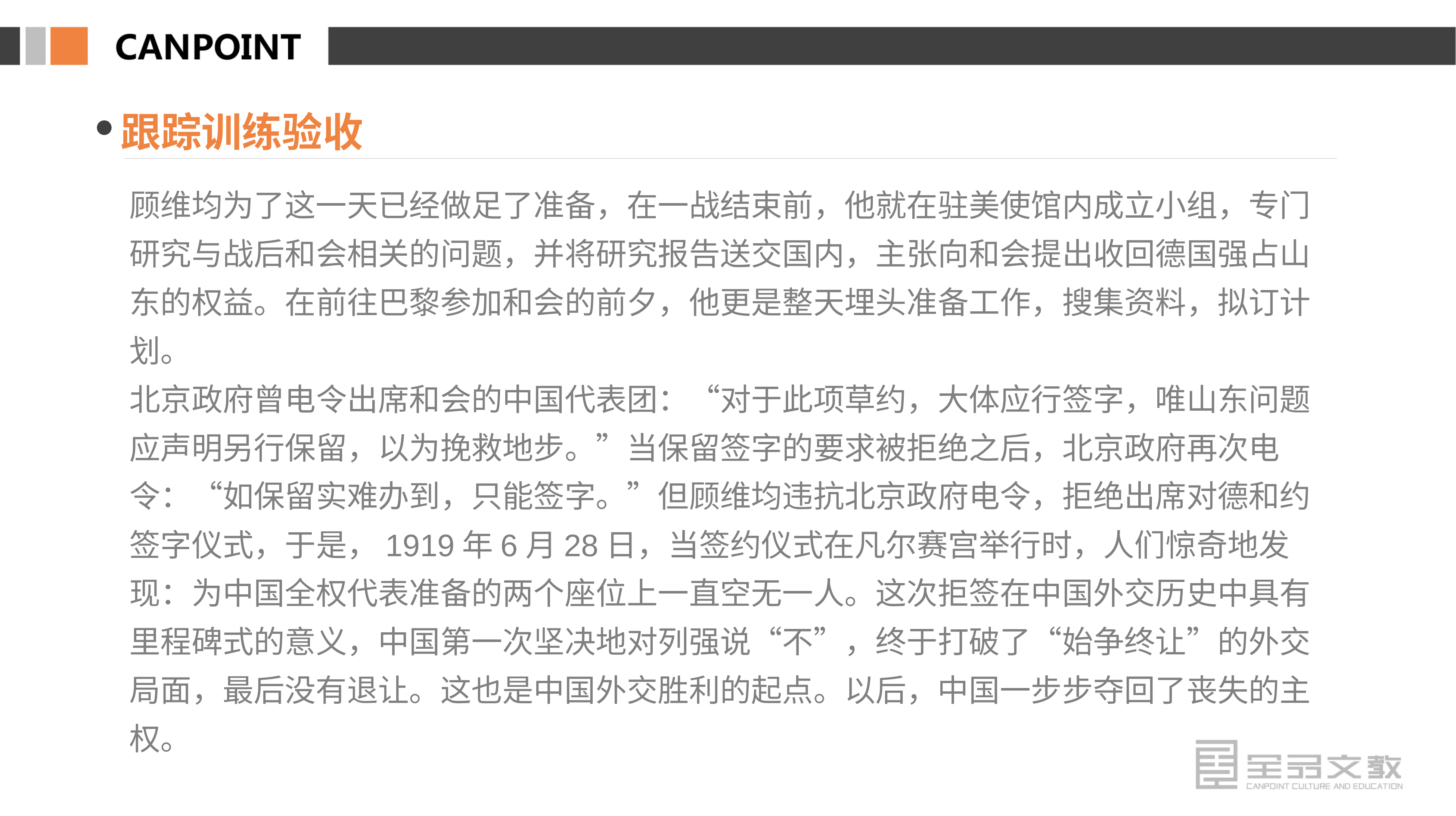

跟踪训练验收

顾维均为了这一天已经做足了准备，在一战结束前，他就在驻美使馆内成立小组，专门研究与战后和会相关的问题，并将研究报告送交国内，主张向和会提出收回德国强占山东的权益。在前往巴黎参加和会的前夕，他更是整天埋头准备工作，搜集资料，拟订计划。
北京政府曾电令出席和会的中国代表团：“对于此项草约，大体应行签字，唯山东问题应声明另行保留，以为挽救地步。”当保留签字的要求被拒绝之后，北京政府再次电令：“如保留实难办到，只能签字。”但顾维均违抗北京政府电令，拒绝出席对德和约签字仪式，于是，1919年6月28日，当签约仪式在凡尔赛宫举行时，人们惊奇地发现：为中国全权代表准备的两个座位上一直空无一人。这次拒签在中国外交历史中具有里程碑式的意义，中国第一次坚决地对列强说“不”，终于打破了“始争终让”的外交局面，最后没有退让。这也是中国外交胜利的起点。以后，中国一步步夺回了丧失的主权。